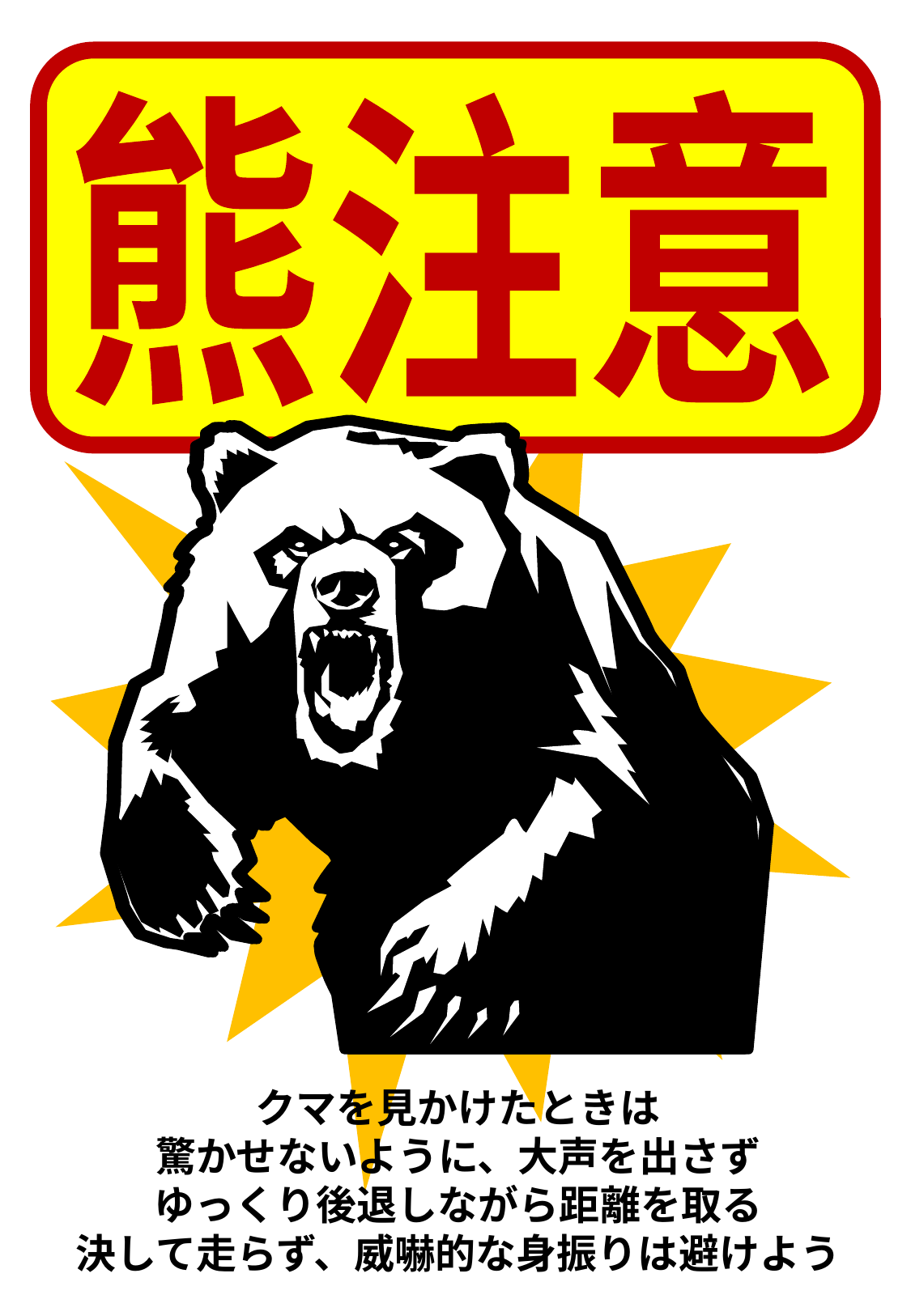

熊注意

クマを見かけたときは
驚かせないように、大声を出さず
ゆっくり後退しながら距離を取る
決して走らず、威嚇的な身振りは避けよう